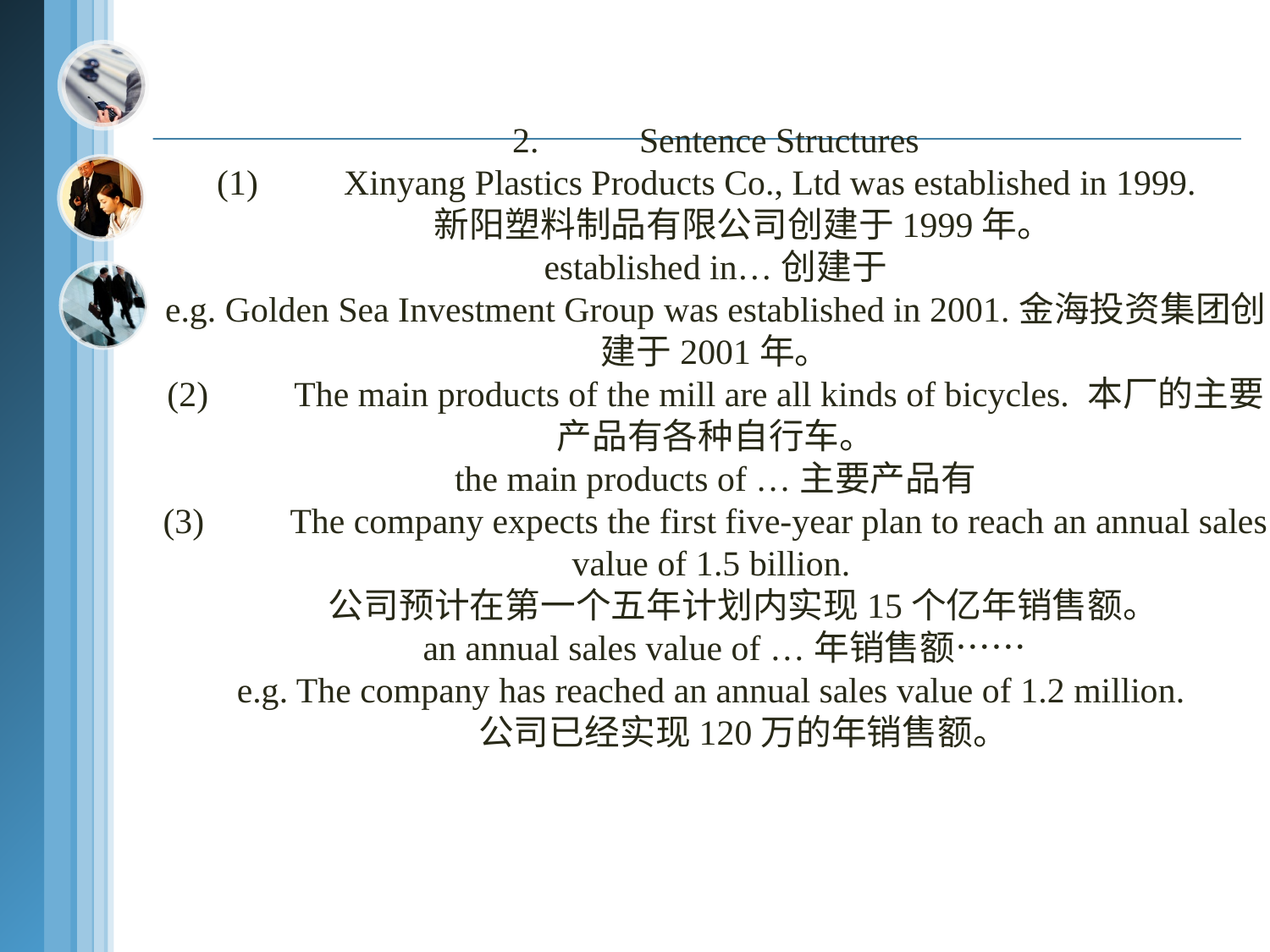

2.	Sentence Structures
(1)	Xinyang Plastics Products Co., Ltd was established in 1999.
      新阳塑料制品有限公司创建于1999年。
established in…创建于
e.g. Golden Sea Investment Group was established in 2001.金海投资集团创建于2001年。
(2)	The main products of the mill are all kinds of bicycles. 本厂的主要产品有各种自行车。
the main products of …主要产品有
(3)	The company expects the first five-year plan to reach an annual sales value of 1.5 billion.
      公司预计在第一个五年计划内实现15个亿年销售额。
  an annual sales value of …年销售额……
e.g. The company has reached an annual sales value of 1.2 million.
      公司已经实现120万的年销售额。